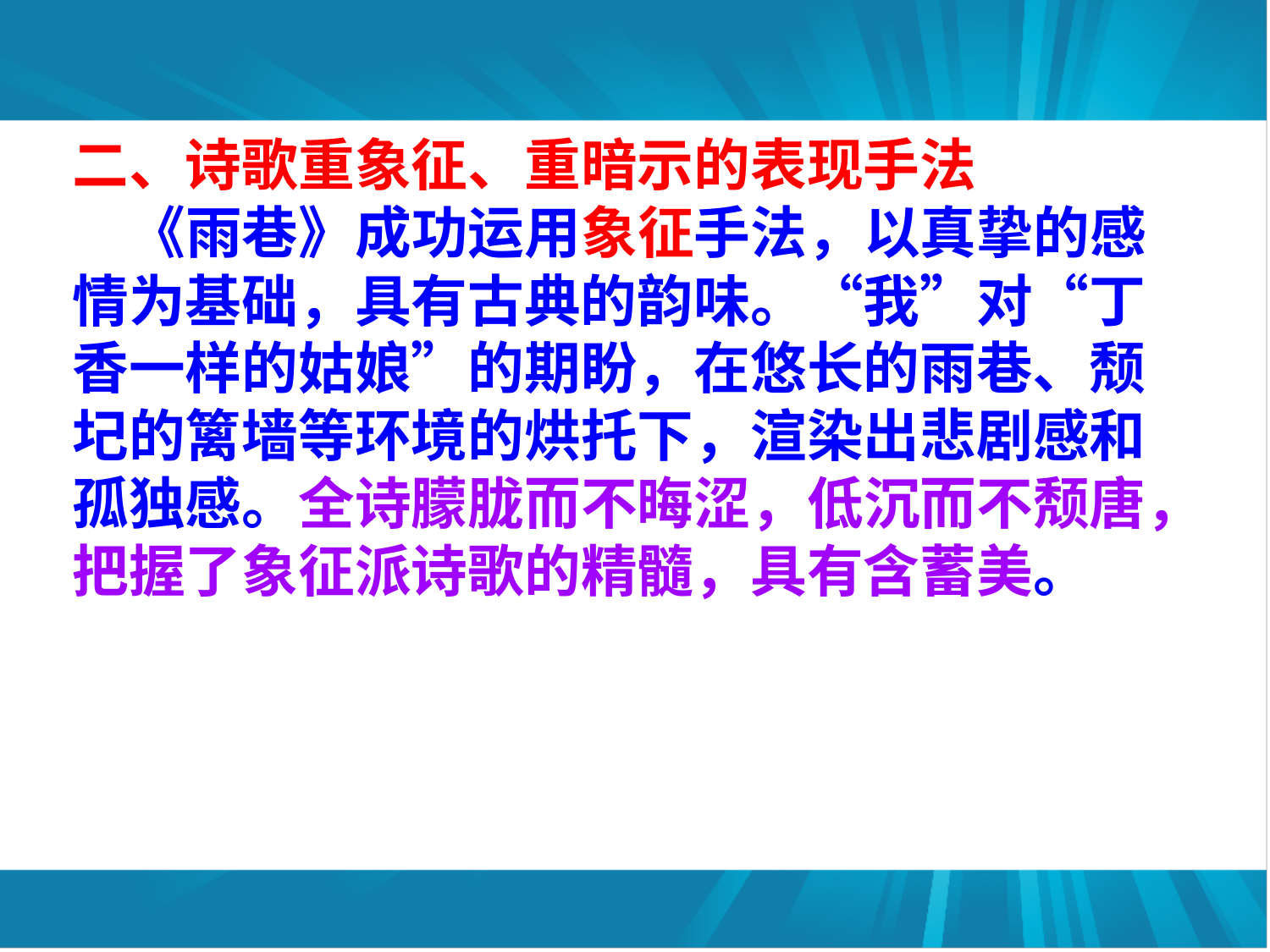

二、诗歌重象征、重暗示的表现手法
    《雨巷》成功运用象征手法，以真挚的感情为基础，具有古典的韵味。“我”对“丁香一样的姑娘”的期盼，在悠长的雨巷、颓圮的篱墙等环境的烘托下，渲染出悲剧感和孤独感。全诗朦胧而不晦涩，低沉而不颓唐，把握了象征派诗歌的精髓，具有含蓄美。